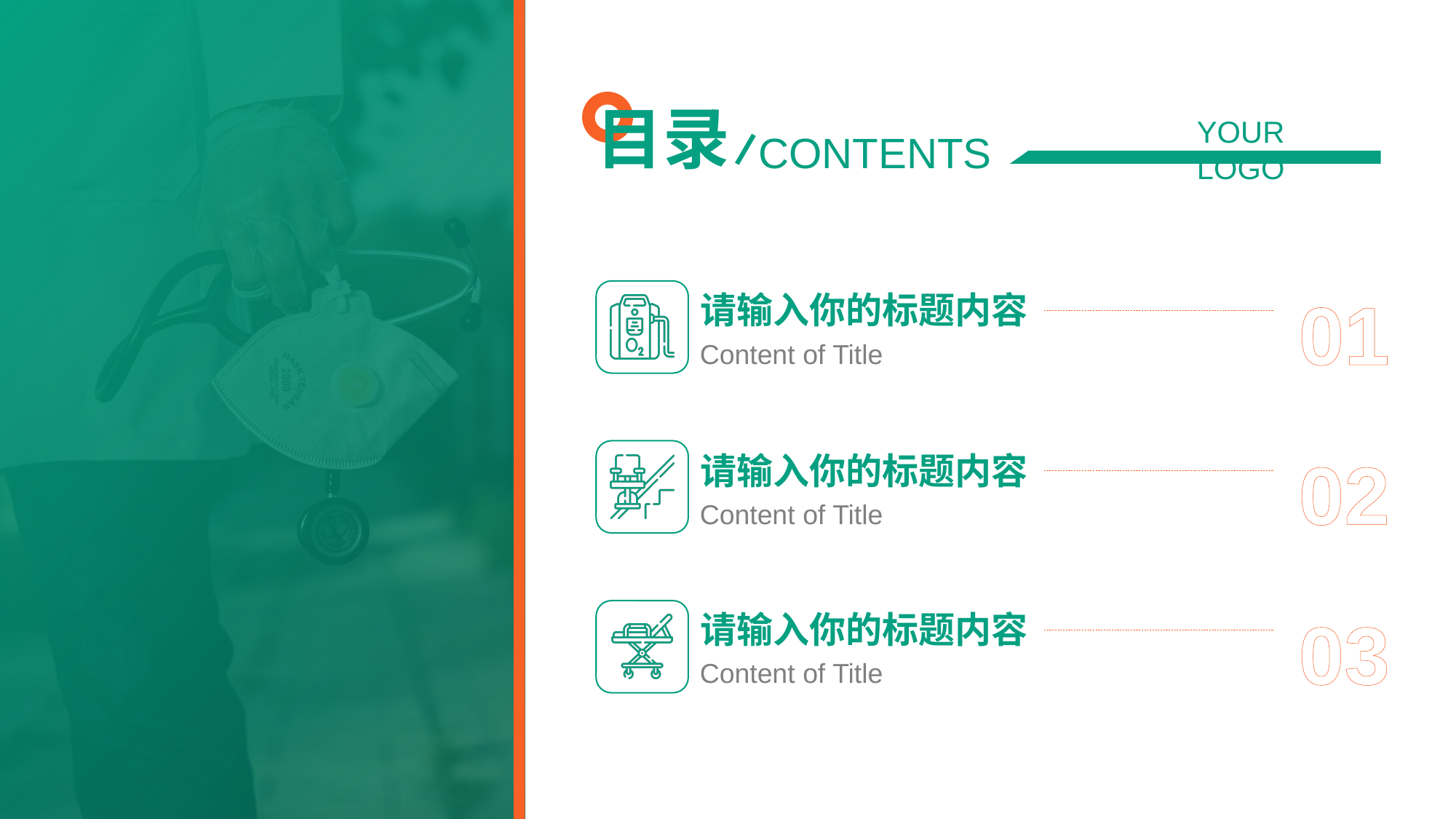

请输入你的标题内容
Content of Title
请输入你的标题内容
Content of Title
请输入你的标题内容
Content of Title